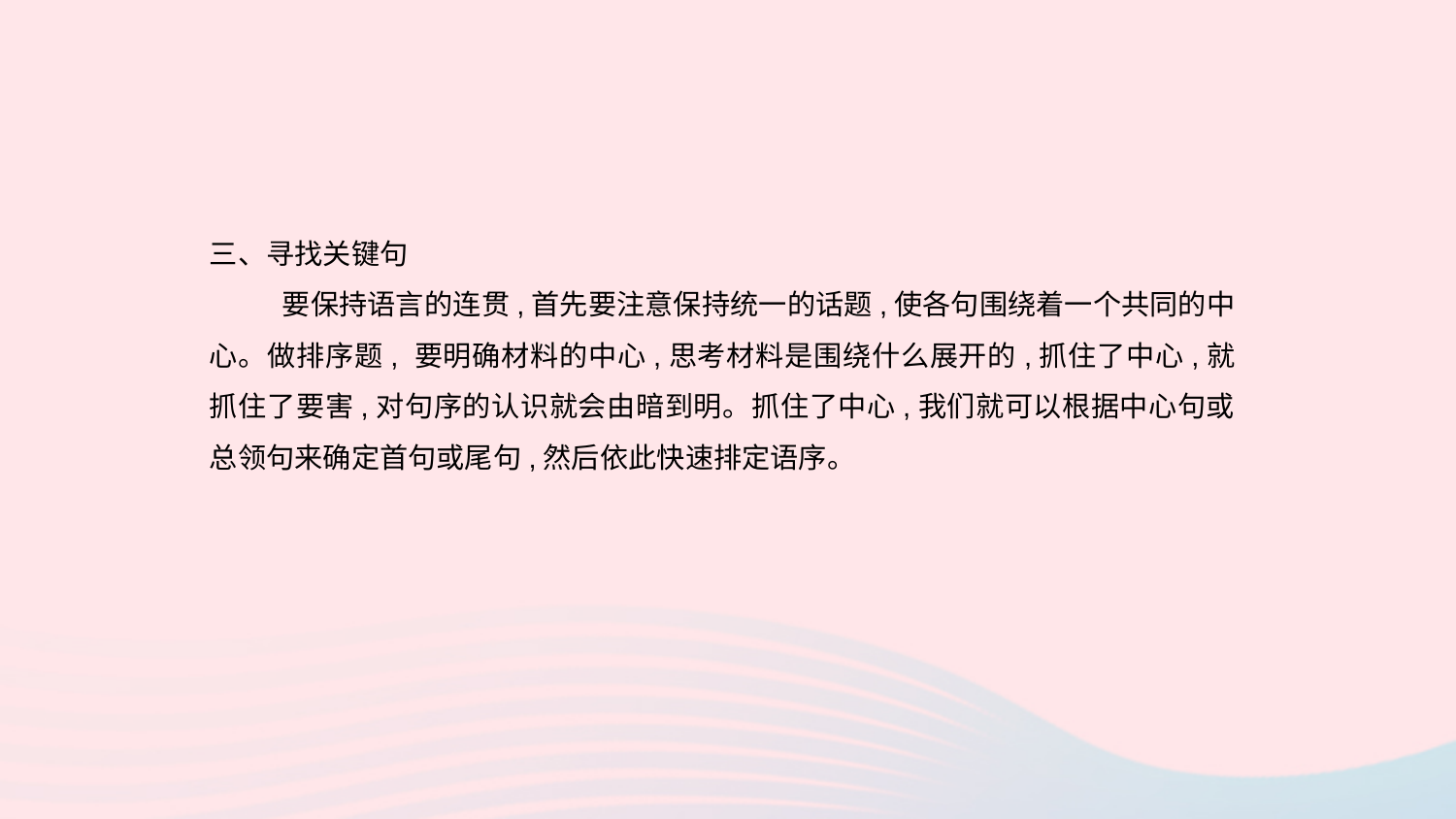

三、寻找关键句
要保持语言的连贯,首先要注意保持统一的话题,使各句围绕着一个共同的中心。做排序题, 要明确材料的中心,思考材料是围绕什么展开的,抓住了中心,就抓住了要害,对句序的认识就会由暗到明。抓住了中心,我们就可以根据中心句或总领句来确定首句或尾句,然后依此快速排定语序。